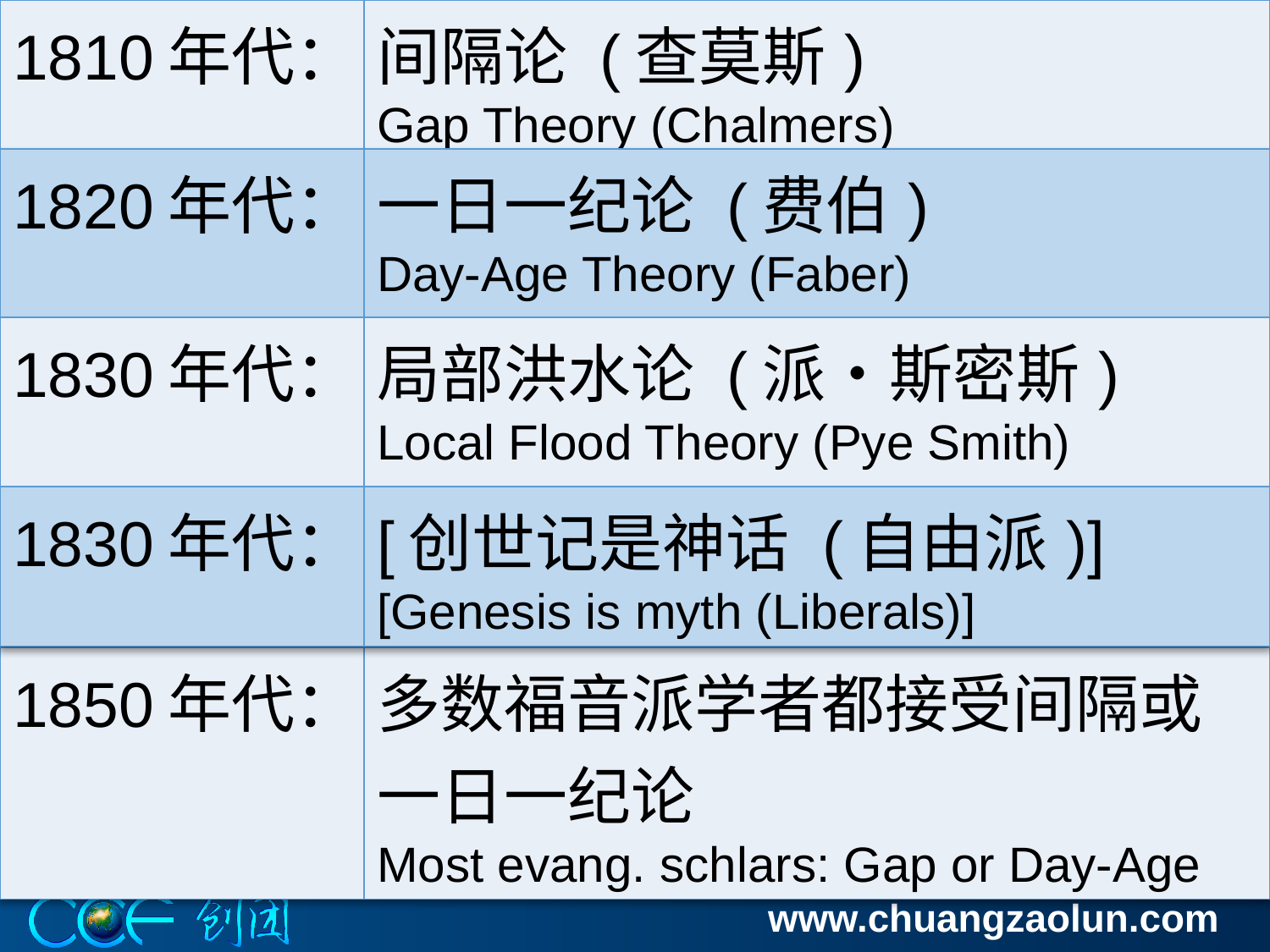

# Genesis & Geology: 19C #1
| 1810年代： | 间隔论 (查莫斯) Gap Theory (Chalmers) |
| --- | --- |
| 1820年代： | 一日一纪论 (费伯) Day-Age Theory (Faber) |
| --- | --- |
| 1830年代： | 局部洪水论 (派‧斯密斯) Local Flood Theory (Pye Smith) |
| --- | --- |
| 1830年代： | [创世记是神话 (自由派)] [Genesis is myth (Liberals)] |
| --- | --- |
| 1850年代： | 多数福音派学者都接受间隔或一日一纪论 Most evang. schlars: Gap or Day-Age |
| --- | --- |